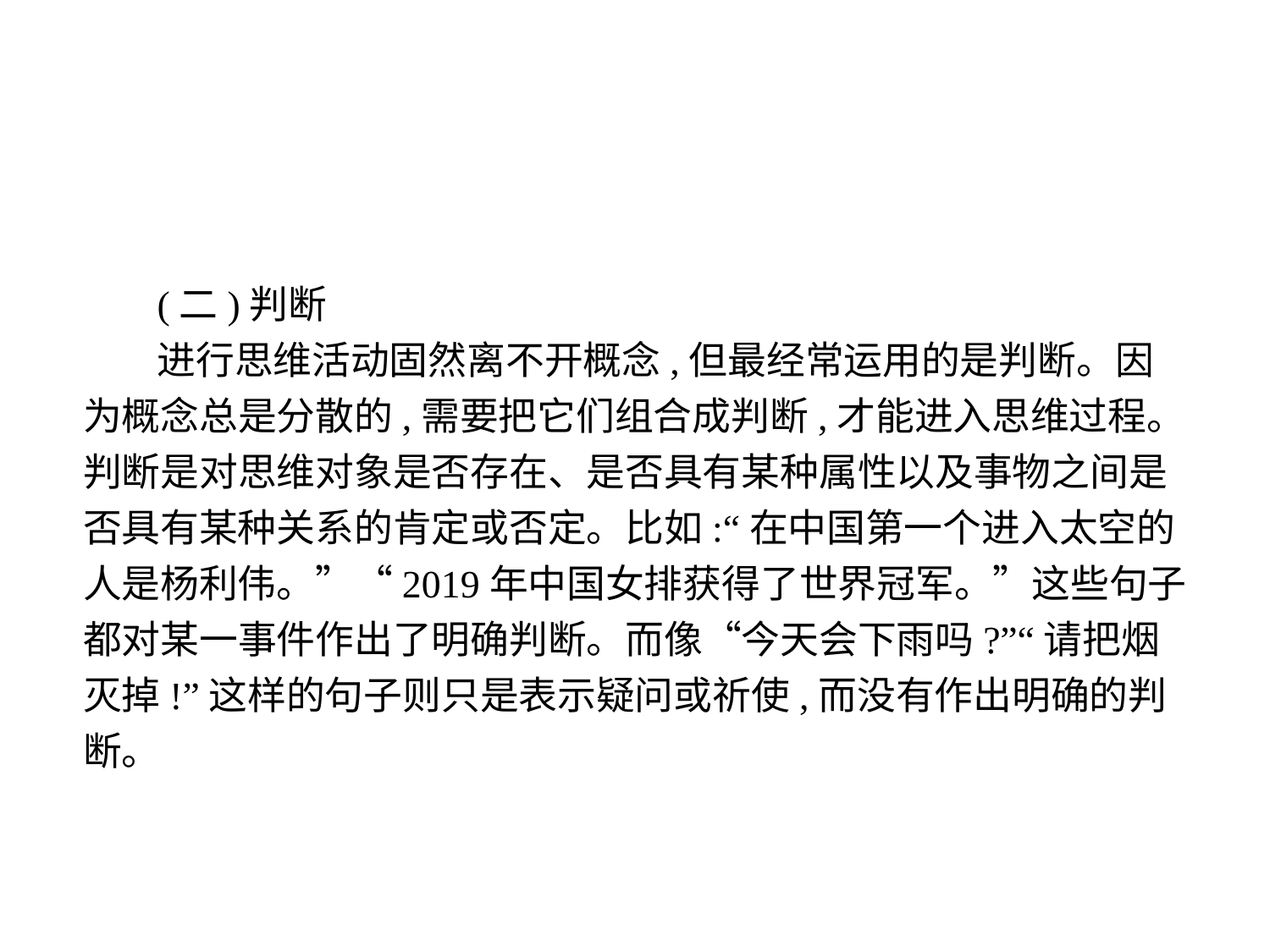

(二)判断
进行思维活动固然离不开概念,但最经常运用的是判断。因为概念总是分散的,需要把它们组合成判断,才能进入思维过程。判断是对思维对象是否存在、是否具有某种属性以及事物之间是否具有某种关系的肯定或否定。比如:“在中国第一个进入太空的人是杨利伟。”“2019年中国女排获得了世界冠军。”这些句子都对某一事件作出了明确判断。而像“今天会下雨吗?”“请把烟灭掉!”这样的句子则只是表示疑问或祈使,而没有作出明确的判断。